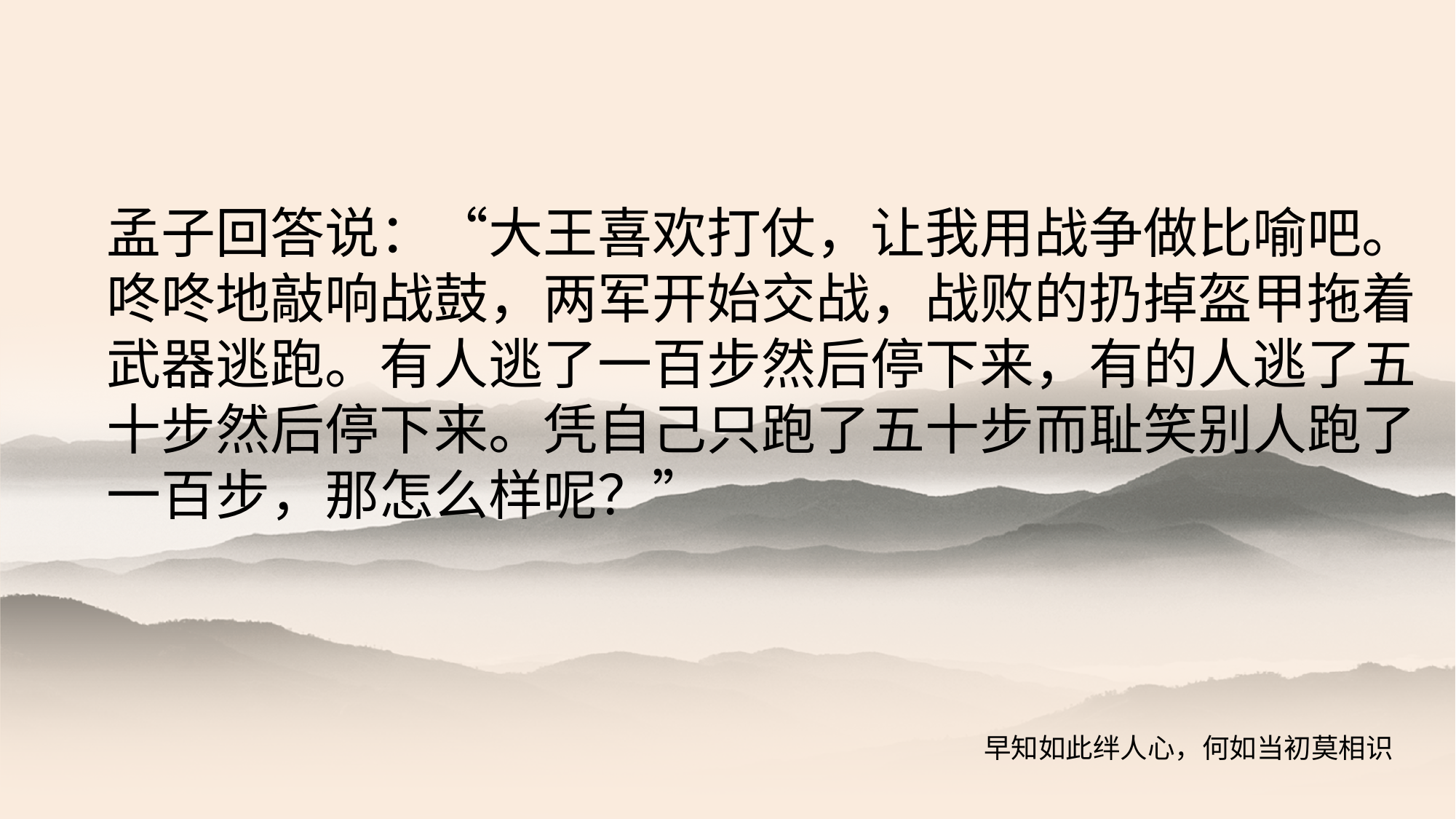

孟子回答说：“大王喜欢打仗，让我用战争做比喻吧。咚咚地敲响战鼓，两军开始交战，战败的扔掉盔甲拖着武器逃跑。有人逃了一百步然后停下来，有的人逃了五十步然后停下来。凭自己只跑了五十步而耻笑别人跑了一百步，那怎么样呢？”